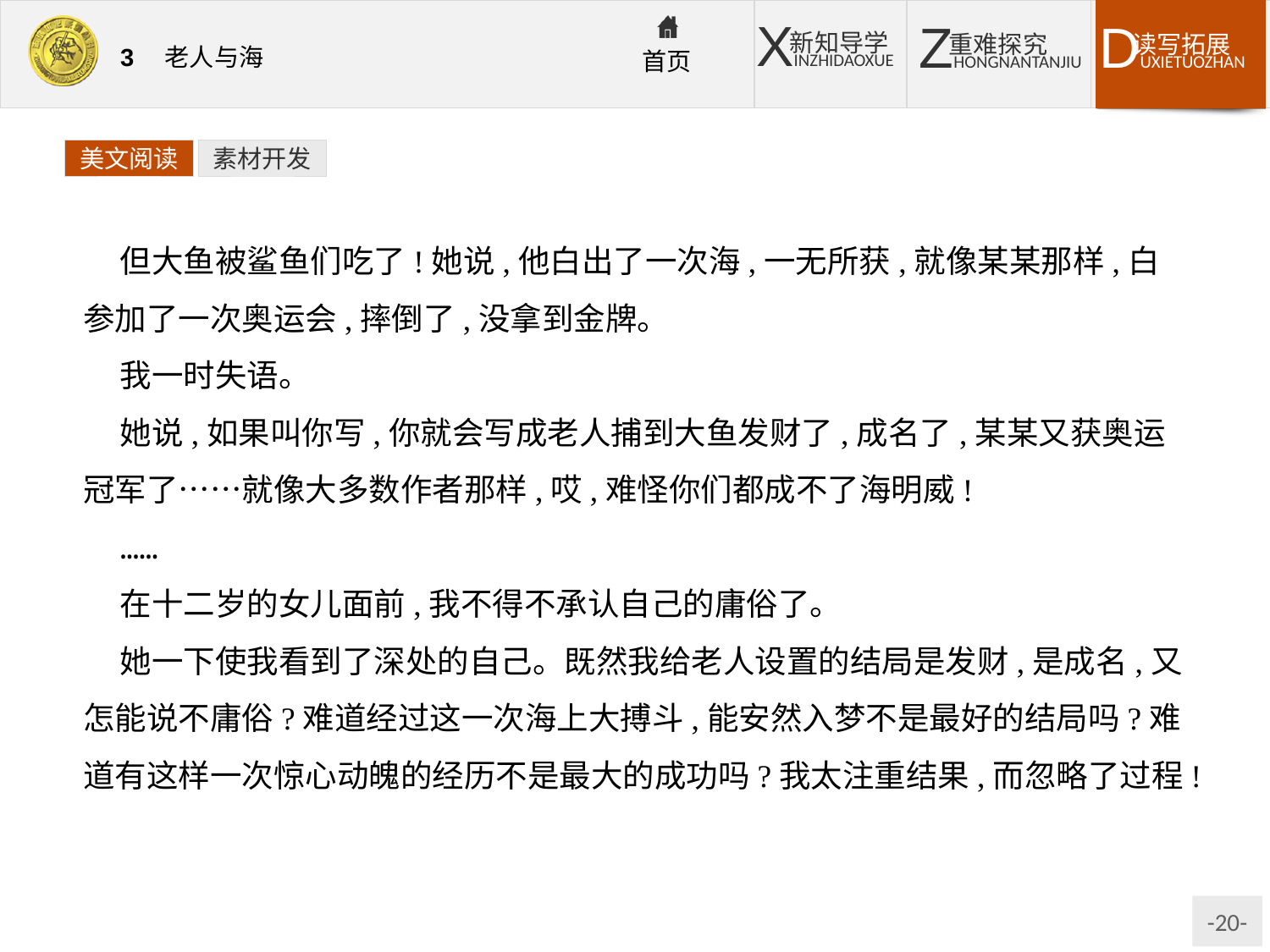

美文阅读
素材开发
但大鱼被鲨鱼们吃了!她说,他白出了一次海,一无所获,就像某某那样,白参加了一次奥运会,摔倒了,没拿到金牌。
我一时失语。
她说,如果叫你写,你就会写成老人捕到大鱼发财了,成名了,某某又获奥运冠军了……就像大多数作者那样,哎,难怪你们都成不了海明威!
……
在十二岁的女儿面前,我不得不承认自己的庸俗了。
她一下使我看到了深处的自己。既然我给老人设置的结局是发财,是成名,又怎能说不庸俗?难道经过这一次海上大搏斗,能安然入梦不是最好的结局吗?难道有这样一次惊心动魄的经历不是最大的成功吗?我太注重结果,而忽略了过程!